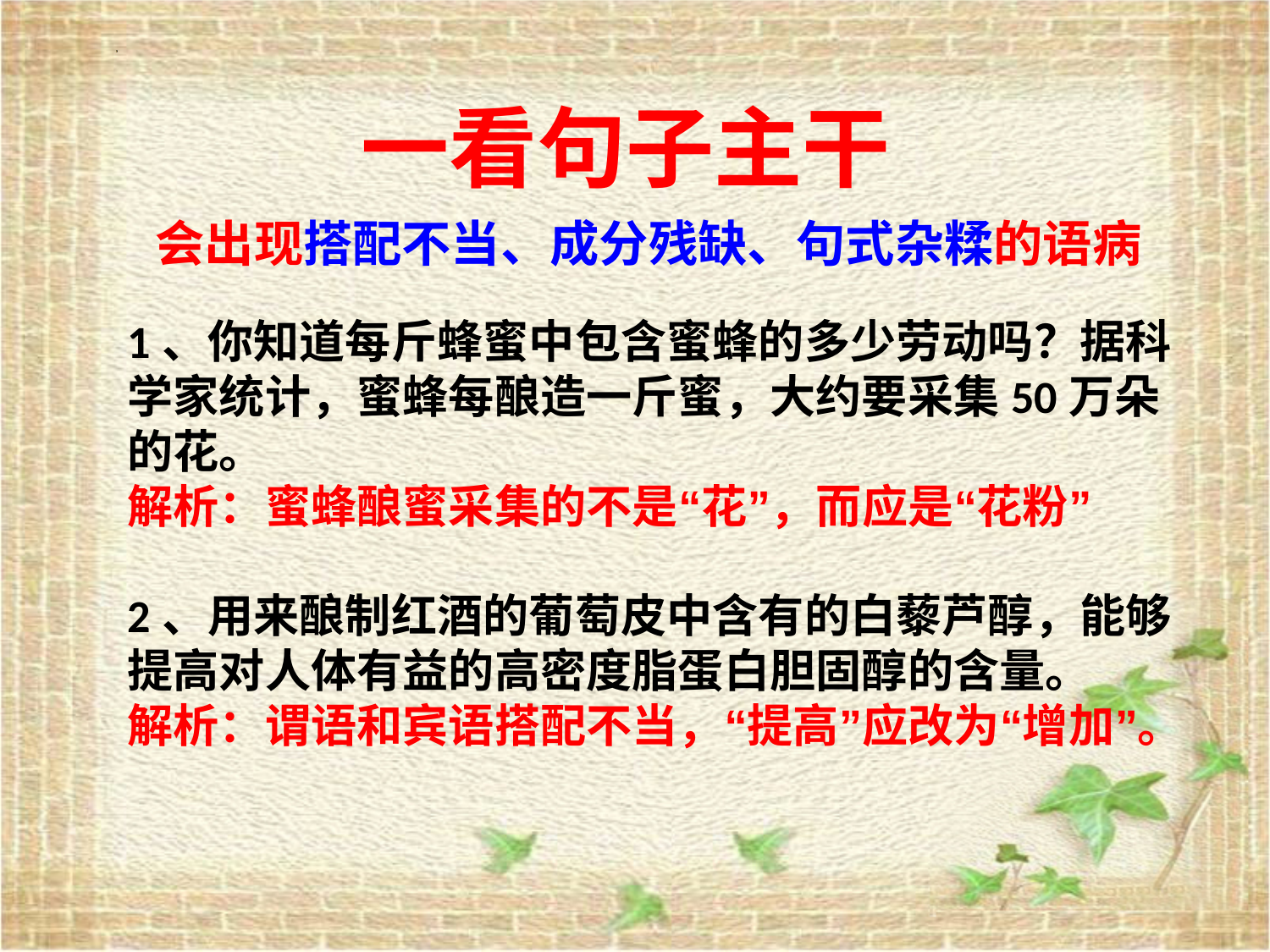

一看句子主干
会出现搭配不当、成分残缺、句式杂糅的语病
1、你知道每斤蜂蜜中包含蜜蜂的多少劳动吗？据科学家统计，蜜蜂每酿造一斤蜜，大约要采集50万朵的花。
解析：蜜蜂酿蜜采集的不是“花”，而应是“花粉”

2、用来酿制红酒的葡萄皮中含有的白藜芦醇，能够提高对人体有益的高密度脂蛋白胆固醇的含量。
解析：谓语和宾语搭配不当，“提高”应改为“增加”。